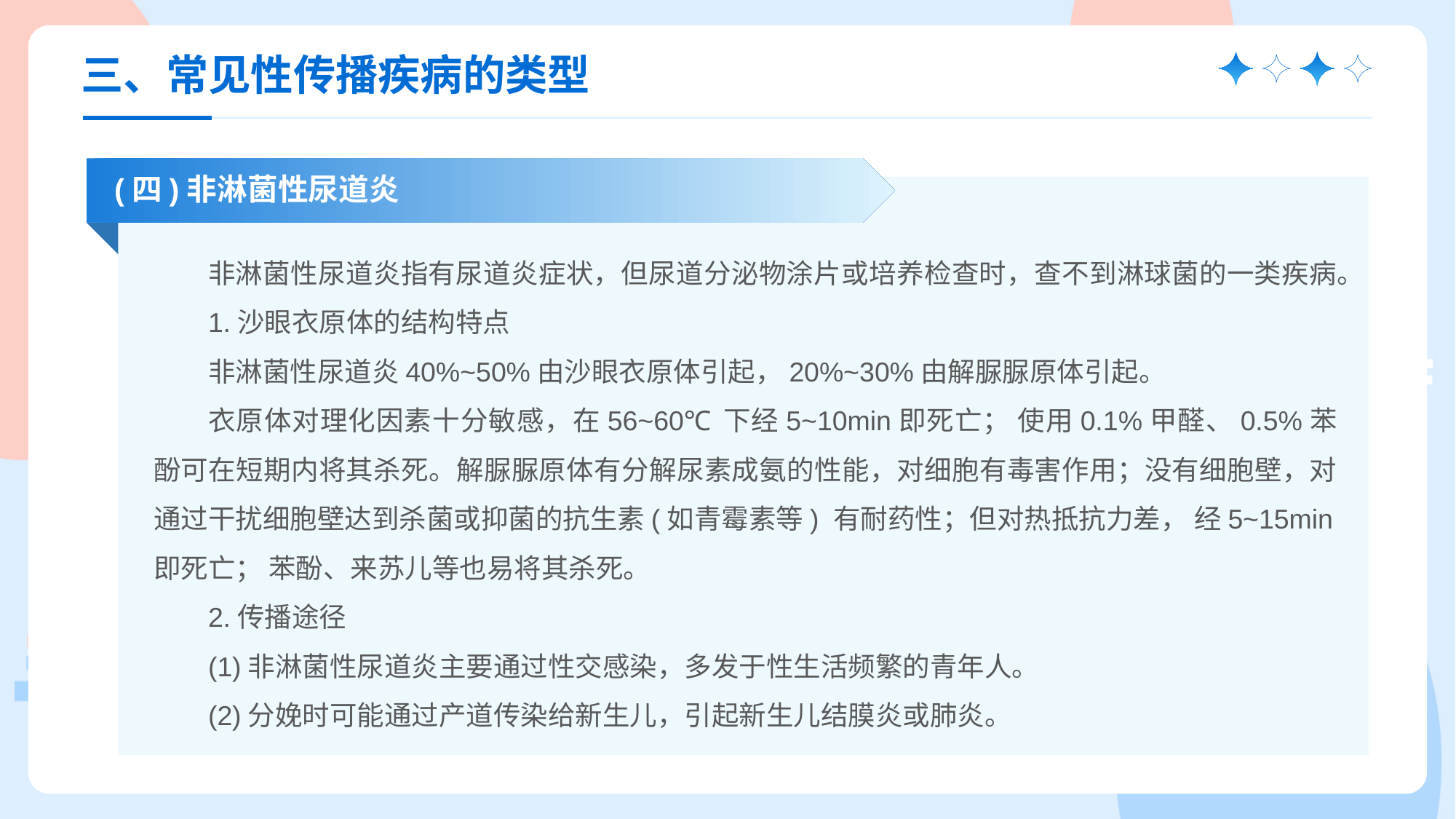

三、常见性传播疾病的类型
(四)非淋菌性尿道炎

非淋菌性尿道炎指有尿道炎症状，但尿道分泌物涂片或培养检查时，查不到淋球菌的一类疾病。
1.沙眼衣原体的结构特点
非淋菌性尿道炎40%~50%由沙眼衣原体引起，20%~30%由解脲脲原体引起。
衣原体对理化因素十分敏感，在56~60℃下经5~10min即死亡； 使用0.1%甲醛、0.5%苯酚可在短期内将其杀死。解脲脲原体有分解尿素成氨的性能，对细胞有毒害作用；没有细胞壁，对通过干扰细胞壁达到杀菌或抑菌的抗生素(如青霉素等) 有耐药性；但对热抵抗力差， 经5~15min即死亡； 苯酚、来苏儿等也易将其杀死。
2.传播途径
(1)非淋菌性尿道炎主要通过性交感染，多发于性生活频繁的青年人。
(2)分娩时可能通过产道传染给新生儿，引起新生儿结膜炎或肺炎。